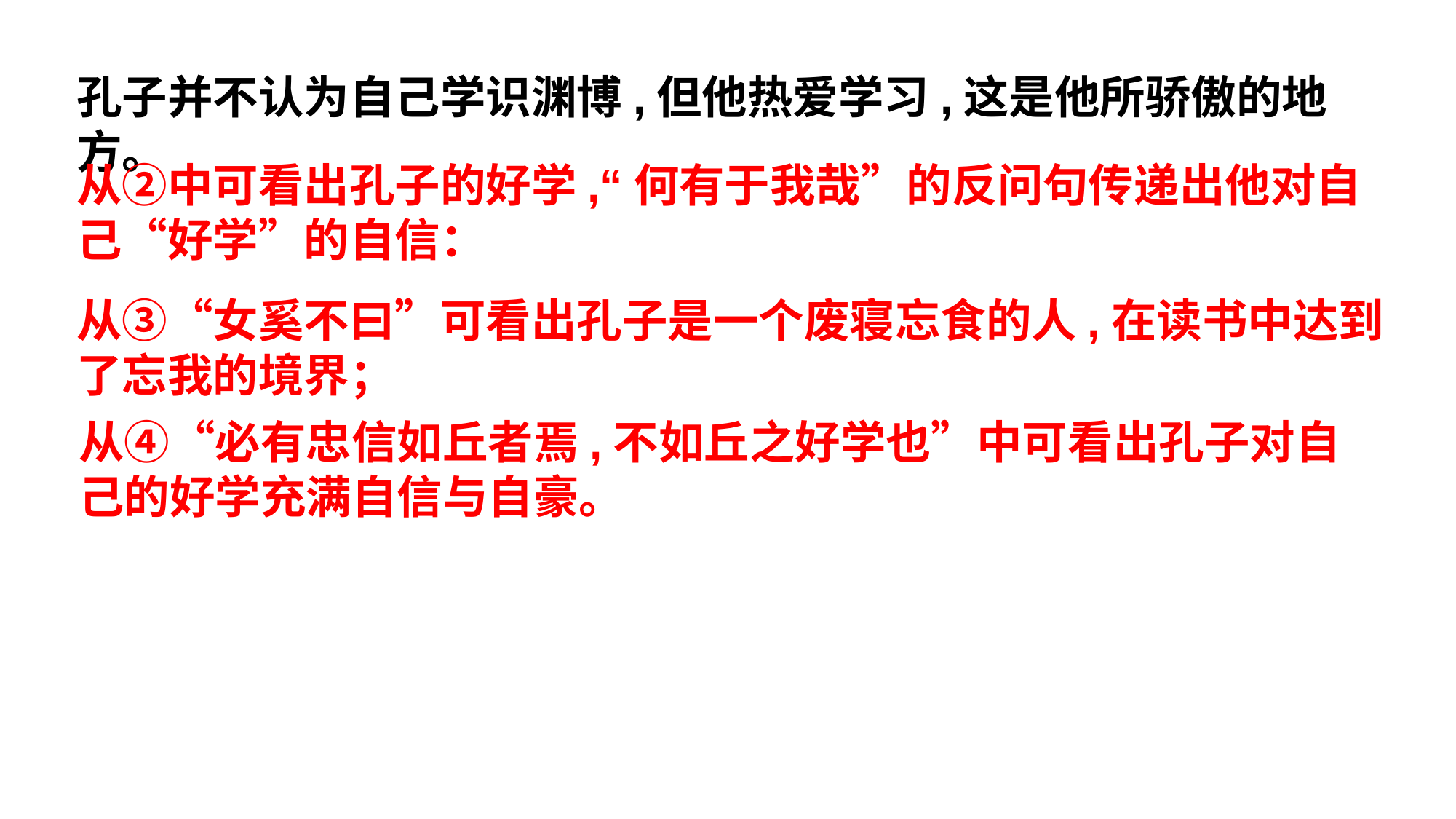

孔子并不认为自己学识渊博,但他热爱学习,这是他所骄傲的地方。
从②中可看出孔子的好学,“何有于我哉”的反问句传递出他对自己“好学”的自信：
从③“女奚不曰”可看出孔子是一个废寝忘食的人,在读书中达到了忘我的境界；
从④“必有忠信如丘者焉,不如丘之好学也”中可看出孔子对自己的好学充满自信与自豪。